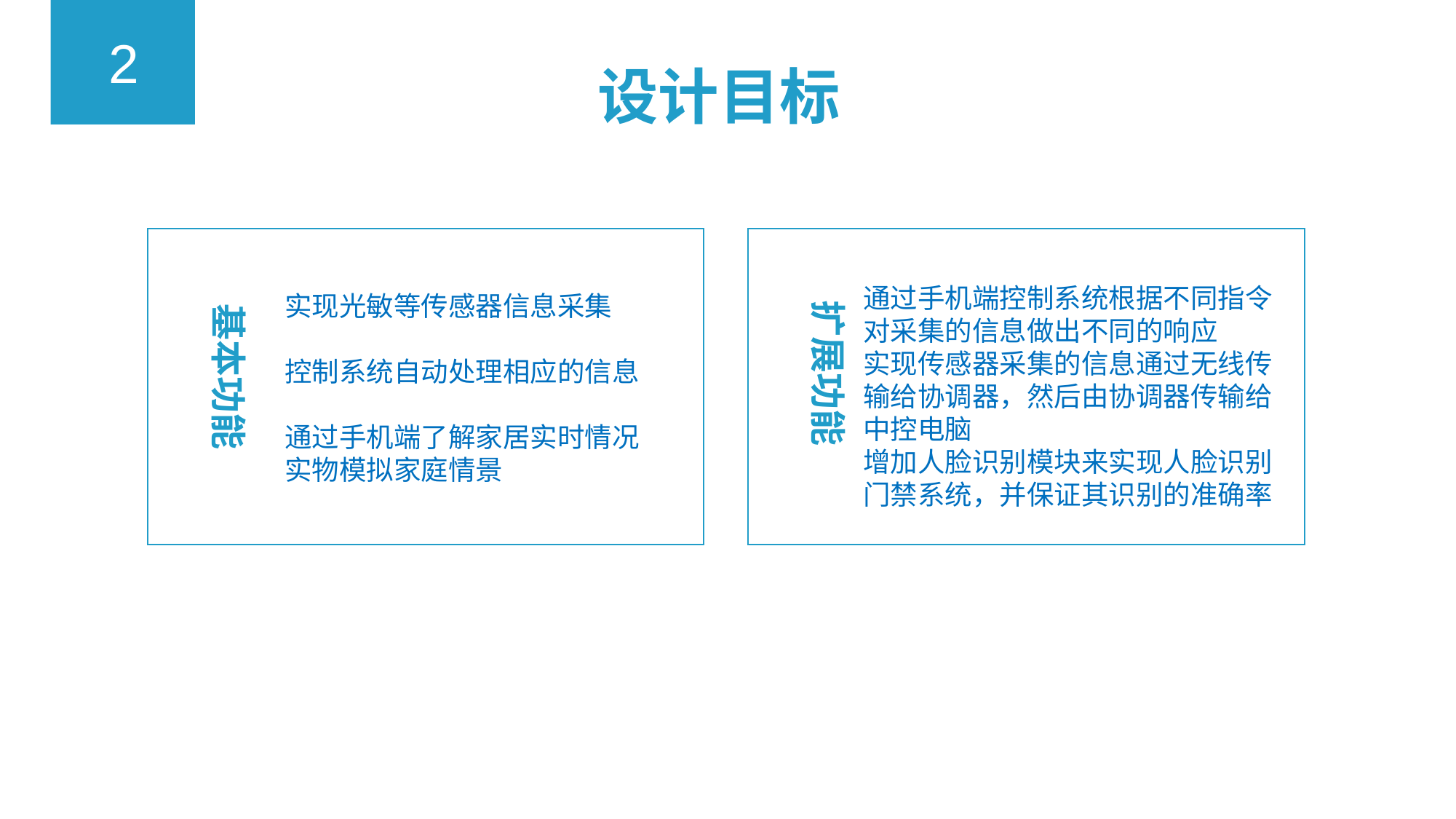

2
设计目标
实现光敏等传感器信息采集

控制系统自动处理相应的信息

通过手机端了解家居实时情况
实物模拟家庭情景
通过手机端控制系统根据不同指令对采集的信息做出不同的响应
实现传感器采集的信息通过无线传输给协调器，然后由协调器传输给中控电脑
增加人脸识别模块来实现人脸识别门禁系统，并保证其识别的准确率

扩展功能
基本功能